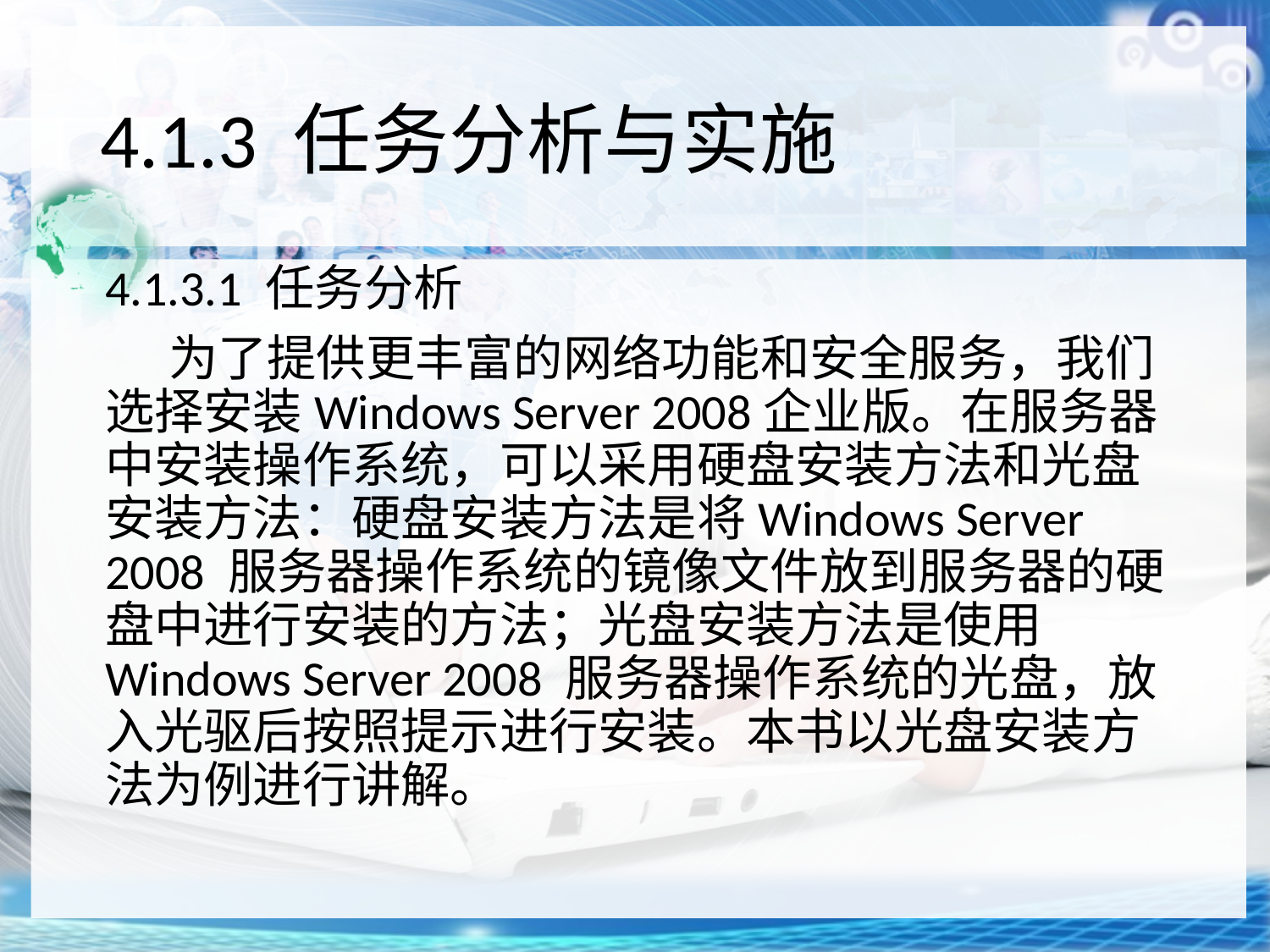

# 4.1.3 任务分析与实施
4.1.3.1 任务分析
为了提供更丰富的网络功能和安全服务，我们选择安装Windows Server 2008企业版。在服务器中安装操作系统，可以采用硬盘安装方法和光盘安装方法：硬盘安装方法是将Windows Server 2008 服务器操作系统的镜像文件放到服务器的硬盘中进行安装的方法；光盘安装方法是使用Windows Server 2008 服务器操作系统的光盘，放入光驱后按照提示进行安装。本书以光盘安装方法为例进行讲解。